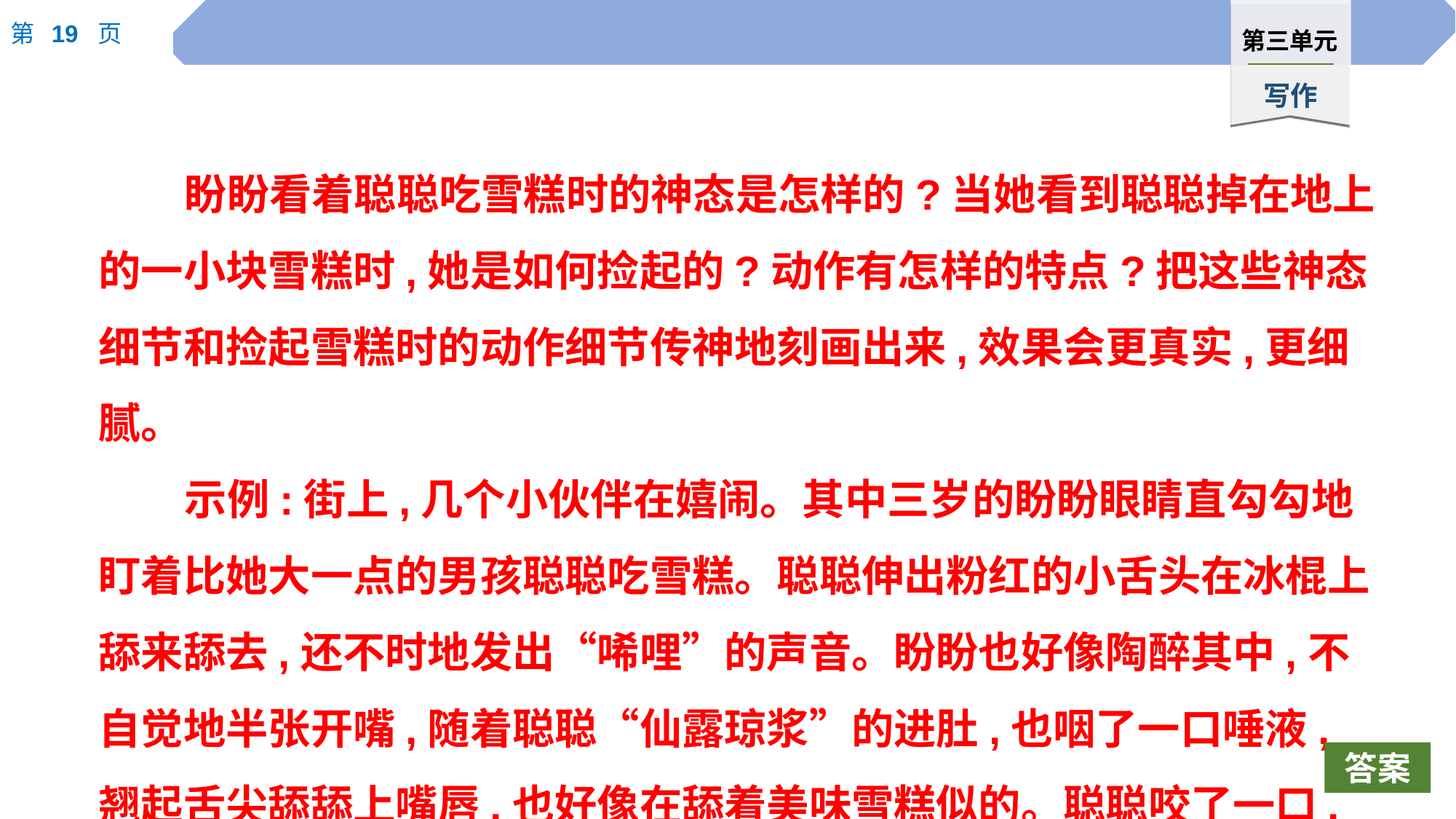

盼盼看着聪聪吃雪糕时的神态是怎样的?当她看到聪聪掉在地上的一小块雪糕时,她是如何捡起的?动作有怎样的特点?把这些神态细节和捡起雪糕时的动作细节传神地刻画出来,效果会更真实,更细腻。
示例:街上,几个小伙伴在嬉闹。其中三岁的盼盼眼睛直勾勾地盯着比她大一点的男孩聪聪吃雪糕。聪聪伸出粉红的小舌头在冰棍上舔来舔去,还不时地发出“唏哩”的声音。盼盼也好像陶醉其中,不自觉地半张开嘴,随着聪聪“仙露琼浆”的进肚,也咽了一口唾液,翘起舌尖舔舔上嘴唇,也好像在舔着美味雪糕似的。聪聪咬了一口,不小心,掉在地上一小块,盼盼的眼睛“唰”的一下“盯”着地上那正在融化的
答案